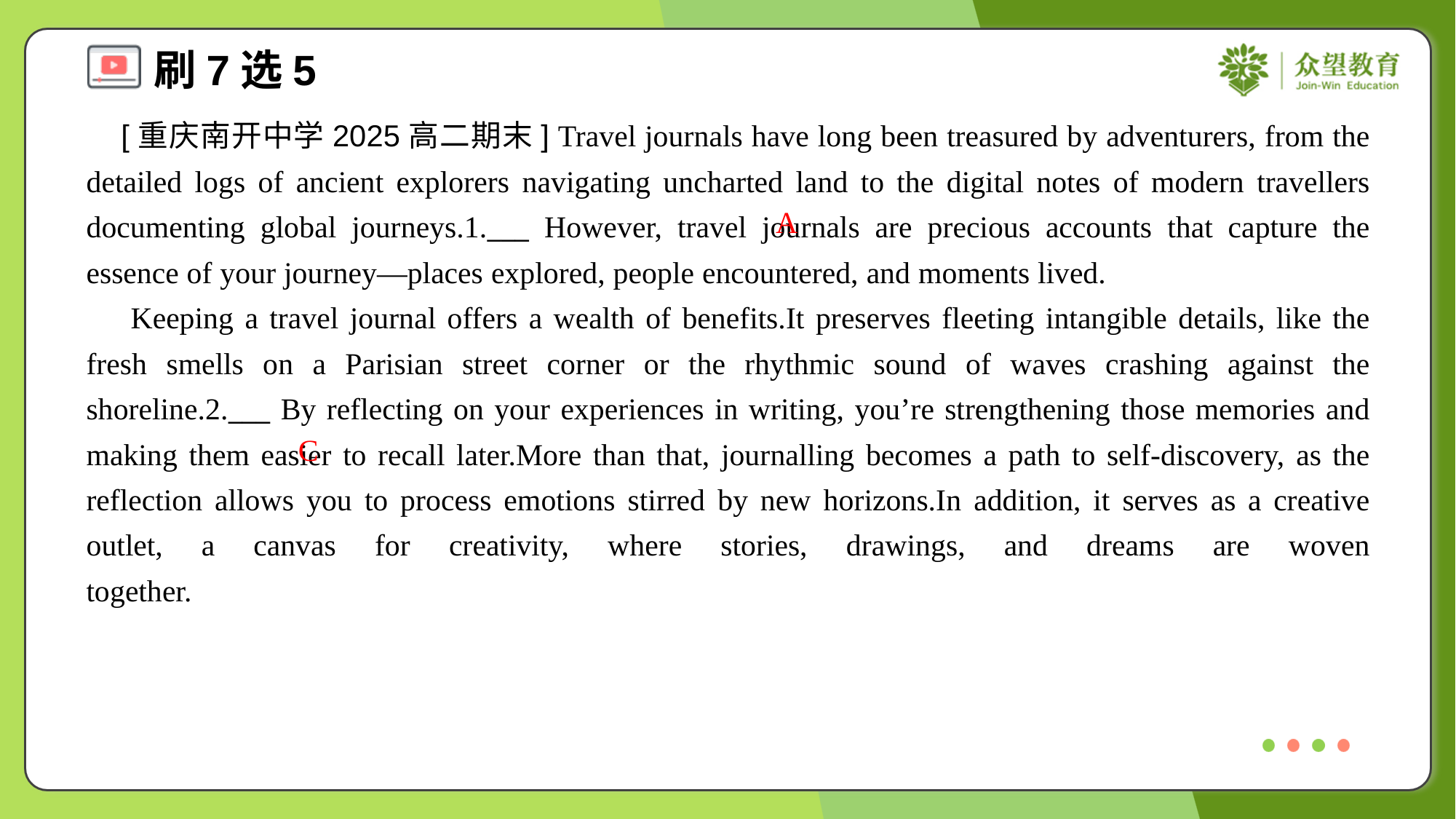

[重庆南开中学2025高二期末] Travel journals have long been treasured by adventurers, from the detailed logs of ancient explorers navigating uncharted land to the digital notes of modern travellers documenting global journeys.1.___ However, travel journals are precious accounts that capture the essence of your journey—places explored, people encountered, and moments lived.
    Keeping a travel journal offers a wealth of benefits.It preserves fleeting intangible details, like the fresh smells on a Parisian street corner or the rhythmic sound of waves crashing against the shoreline.2.___ By reflecting on your experiences in writing, you’re strengthening those memories and making them easier to recall later.More than that, journalling becomes a path to self-discovery, as the reflection allows you to process emotions stirred by new horizons.In addition, it serves as a creative outlet, a canvas for creativity, where stories, drawings, and dreams are woven together.#1.1
A
C